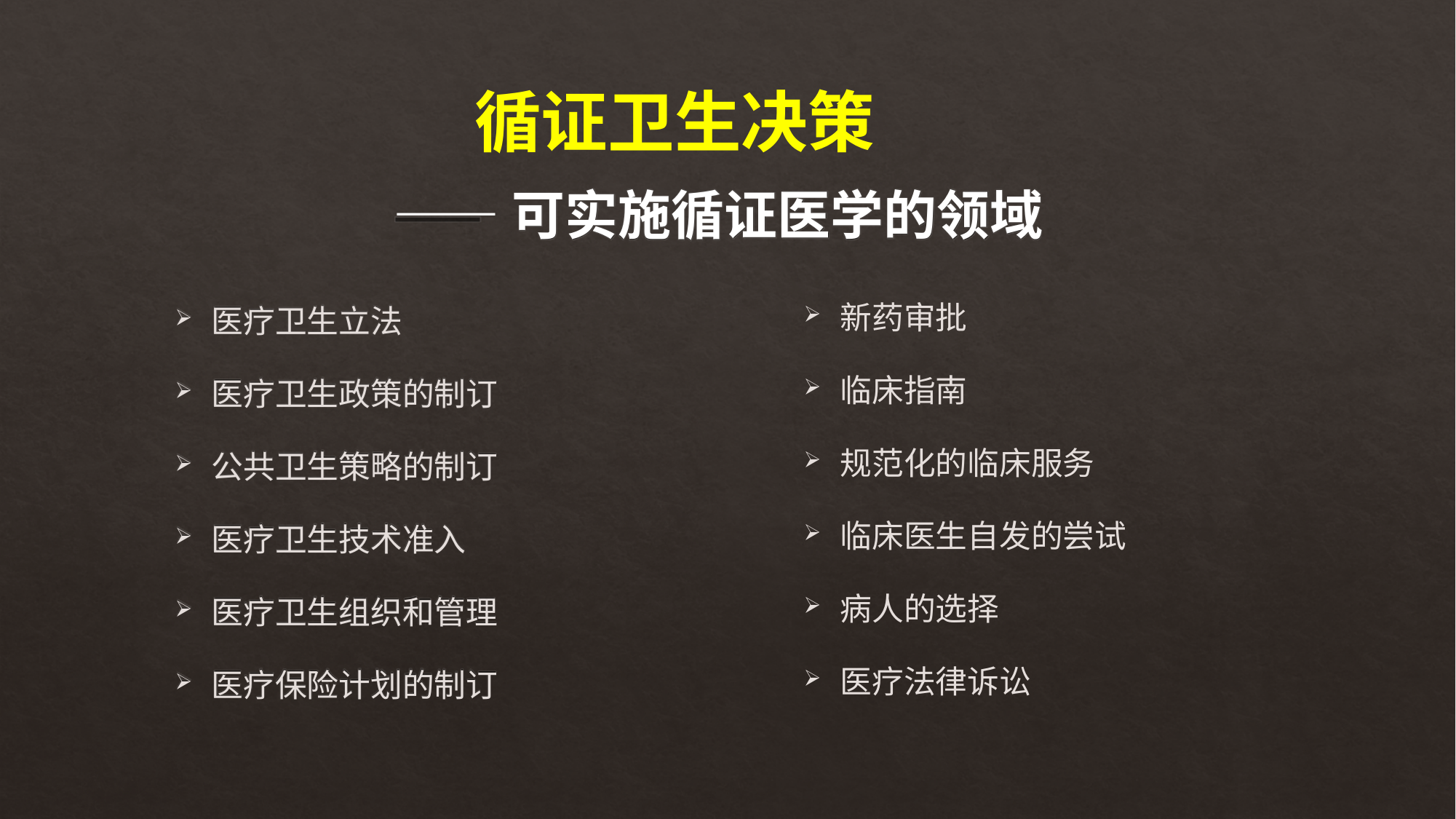

循证卫生决策
——可实施循证医学的领域
新药审批
临床指南
规范化的临床服务
临床医生自发的尝试
病人的选择
医疗法律诉讼
医疗卫生立法
医疗卫生政策的制订
公共卫生策略的制订
医疗卫生技术准入
医疗卫生组织和管理
医疗保险计划的制订